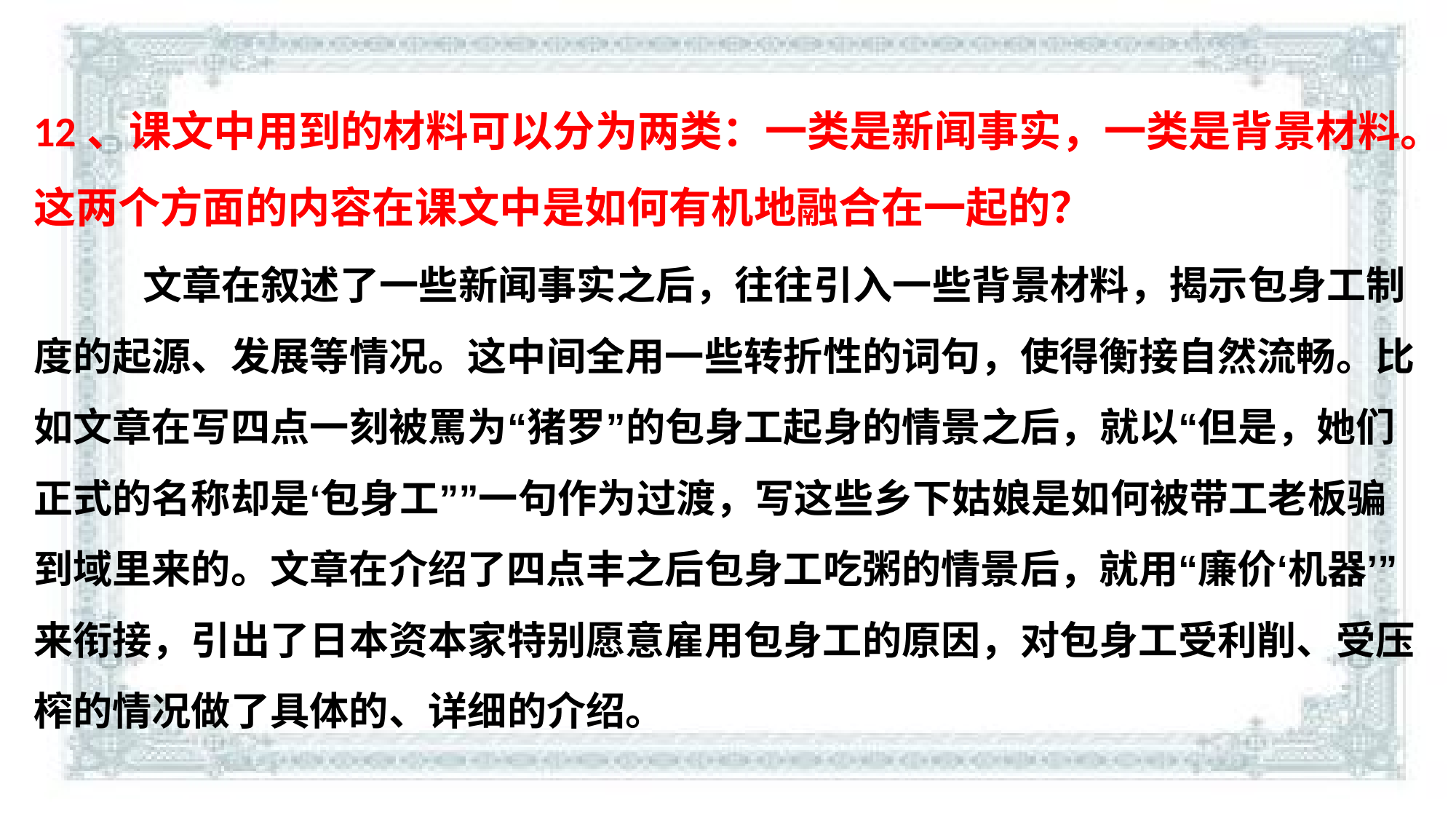

12、课文中用到的材料可以分为两类：一类是新闻事实，一类是背景材料。这两个方面的内容在课文中是如何有机地融合在一起的？
	文章在叙述了一些新闻事实之后，往往引入一些背景材料，揭示包身工制度的起源、发展等情况。这中间全用一些转折性的词句，使得衡接自然流畅。比如文章在写四点一刻被罵为“猪罗”的包身工起身的情景之后，就以“但是，她们正式的名称却是‘包身工””一句作为过渡，写这些乡下姑娘是如何被带工老板骗到域里来的。文章在介绍了四点丰之后包身工吃粥的情景后，就用“廉价‘机器’”来衔接，引出了日本资本家特别愿意雇用包身工的原因，对包身工受利削、受压榨的情况做了具体的、详细的介绍。